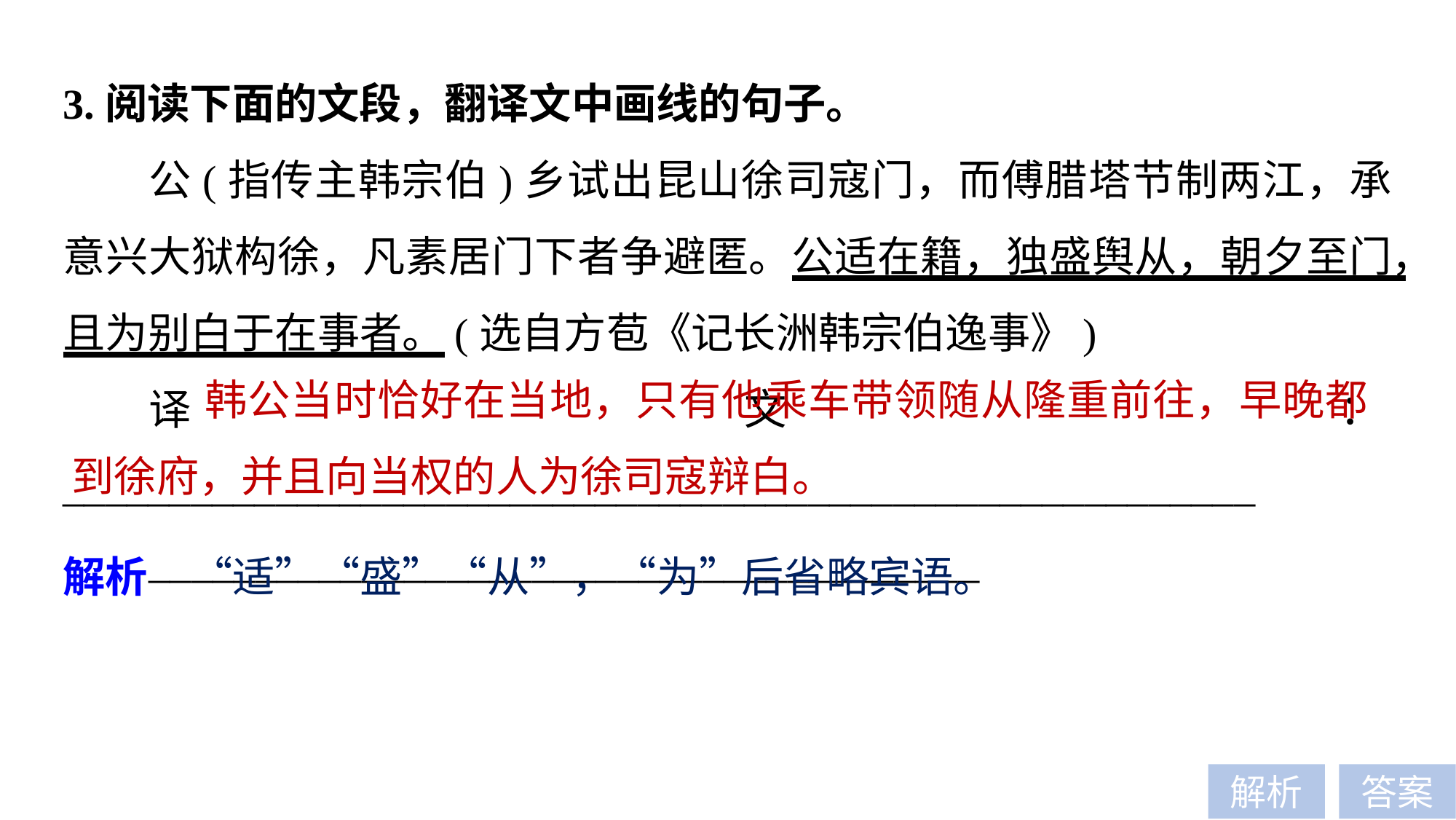

3.阅读下面的文段，翻译文中画线的句子。
公(指传主韩宗伯)乡试出昆山徐司寇门，而傅腊塔节制两江，承意兴大狱构徐，凡素居门下者争避匿。公适在籍，独盛舆从，朝夕至门，且为别白于在事者。(选自方苞《记长洲韩宗伯逸事》)
译文：________________________________________________________
_______________________________________
            韩公当时恰好在当地，只有他乘车带领随从隆重前往，早晚都到徐府，并且向当权的人为徐司寇辩白。
解析　“适”“盛”“从”，“为”后省略宾语。
解析
答案